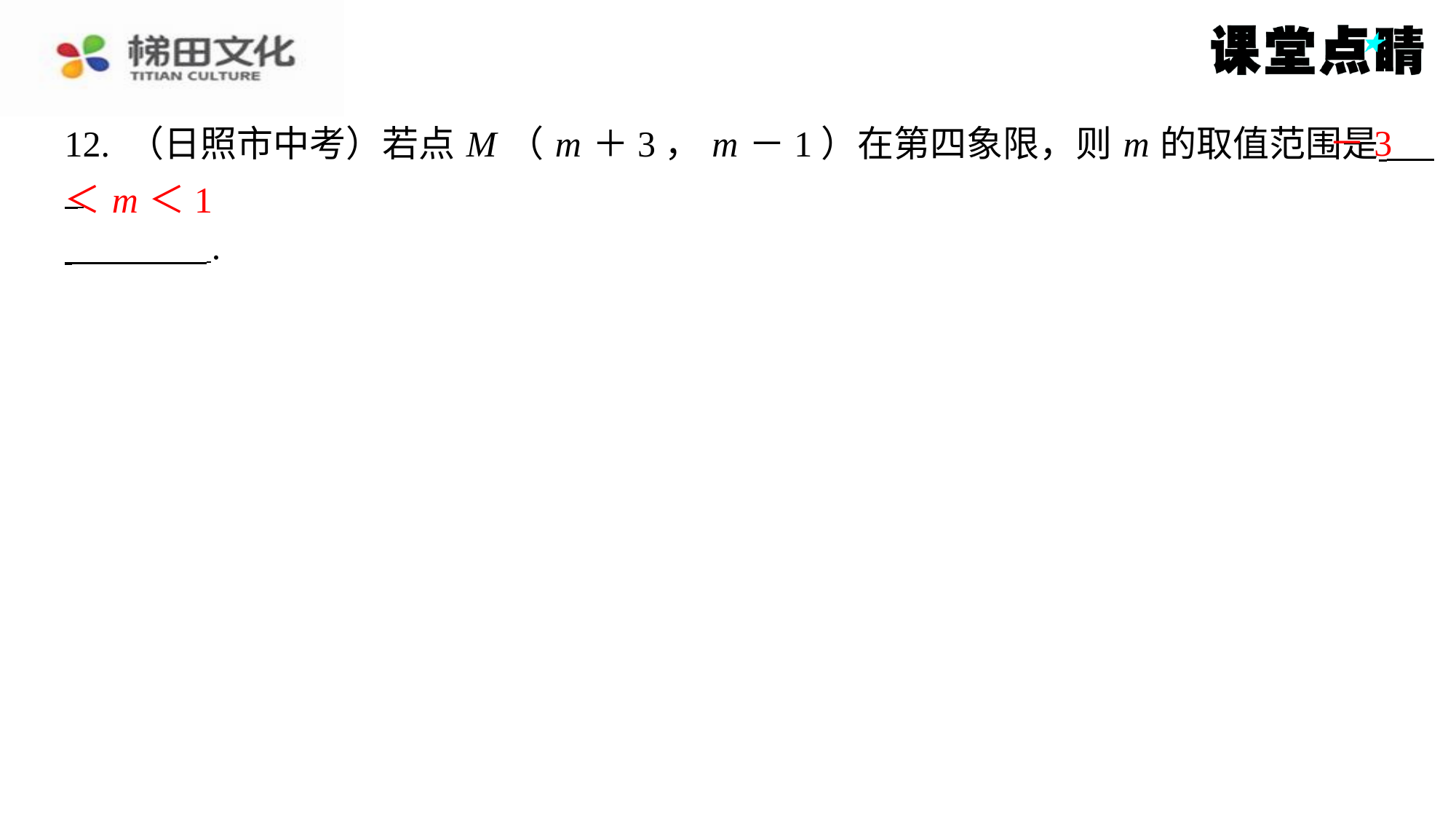

－3
12. （日照市中考）若点 M （ m ＋3， m －1）在第四象限，则 m 的取值范围是            ⁠
                      ⁠.
＜ m ＜1